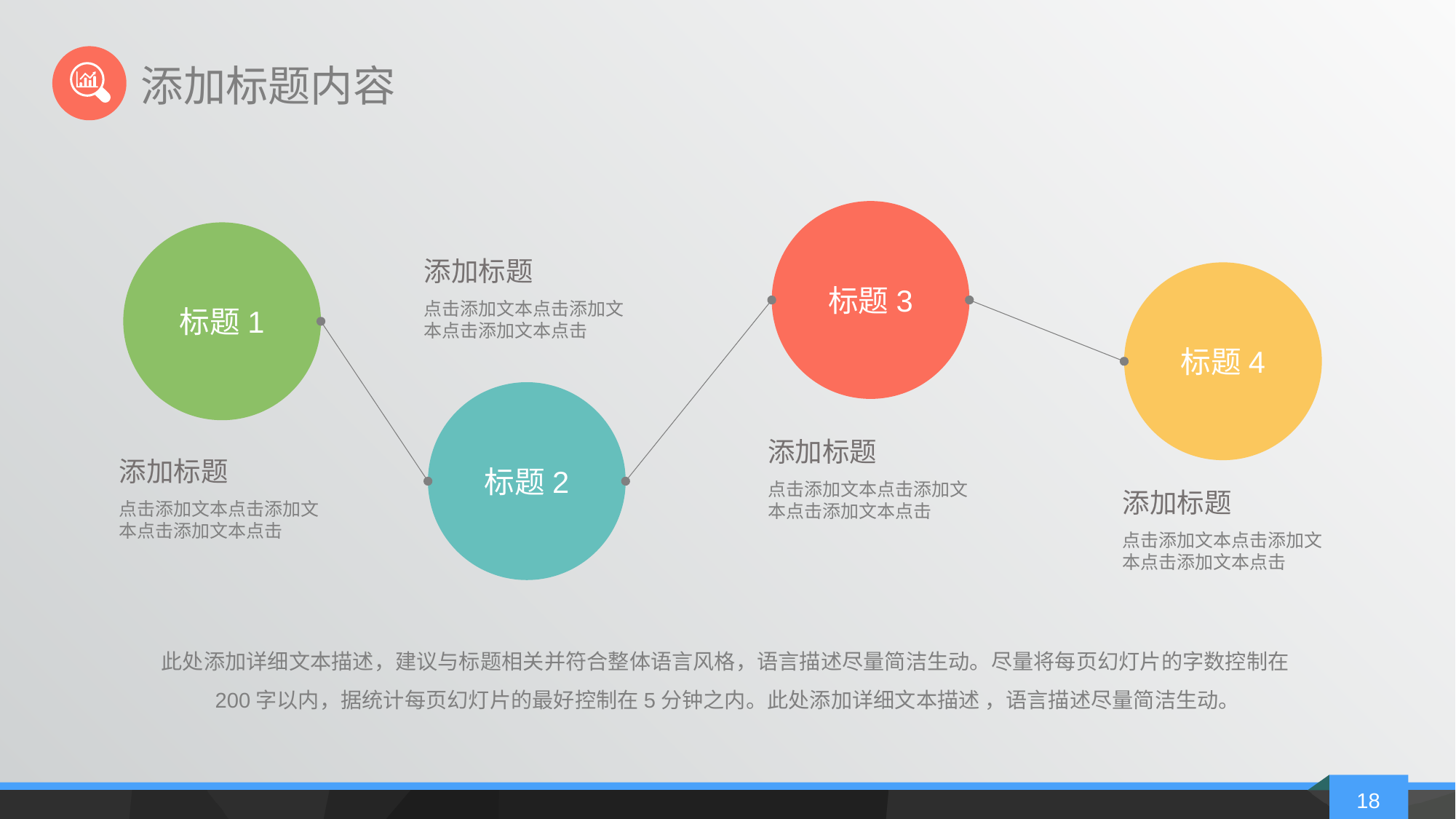

添加标题内容
标题3
标题1
添加标题
标题4
点击添加文本点击添加文本点击添加文本点击
标题2
添加标题
添加标题
添加标题
点击添加文本点击添加文本点击添加文本点击
点击添加文本点击添加文本点击添加文本点击
点击添加文本点击添加文本点击添加文本点击
此处添加详细文本描述，建议与标题相关并符合整体语言风格，语言描述尽量简洁生动。尽量将每页幻灯片的字数控制在  200字以内，据统计每页幻灯片的最好控制在5分钟之内。此处添加详细文本描述 ，语言描述尽量简洁生动。